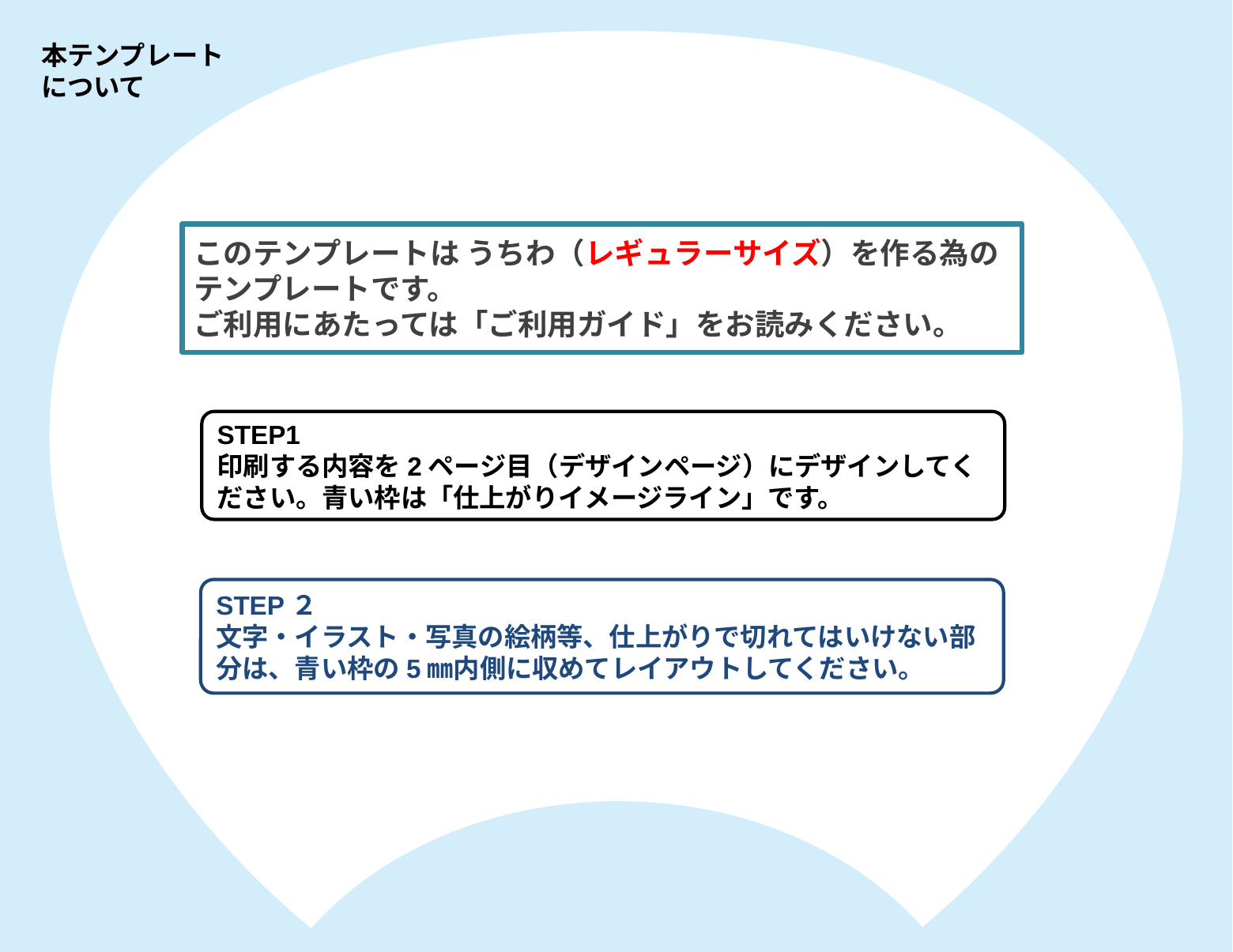

本テンプレート
について
このテンプレートは うちわ（レギュラーサイズ）を作る為のテンプレートです。
ご利用にあたっては「ご利用ガイド」をお読みください。
STEP1
印刷する内容を2ページ目（デザインページ）にデザインしてください。青い枠は「仕上がりイメージライン」です。
STEP２
文字・イラスト・写真の絵柄等、仕上がりで切れてはいけない部分は、青い枠の5㎜内側に収めてレイアウトしてください。